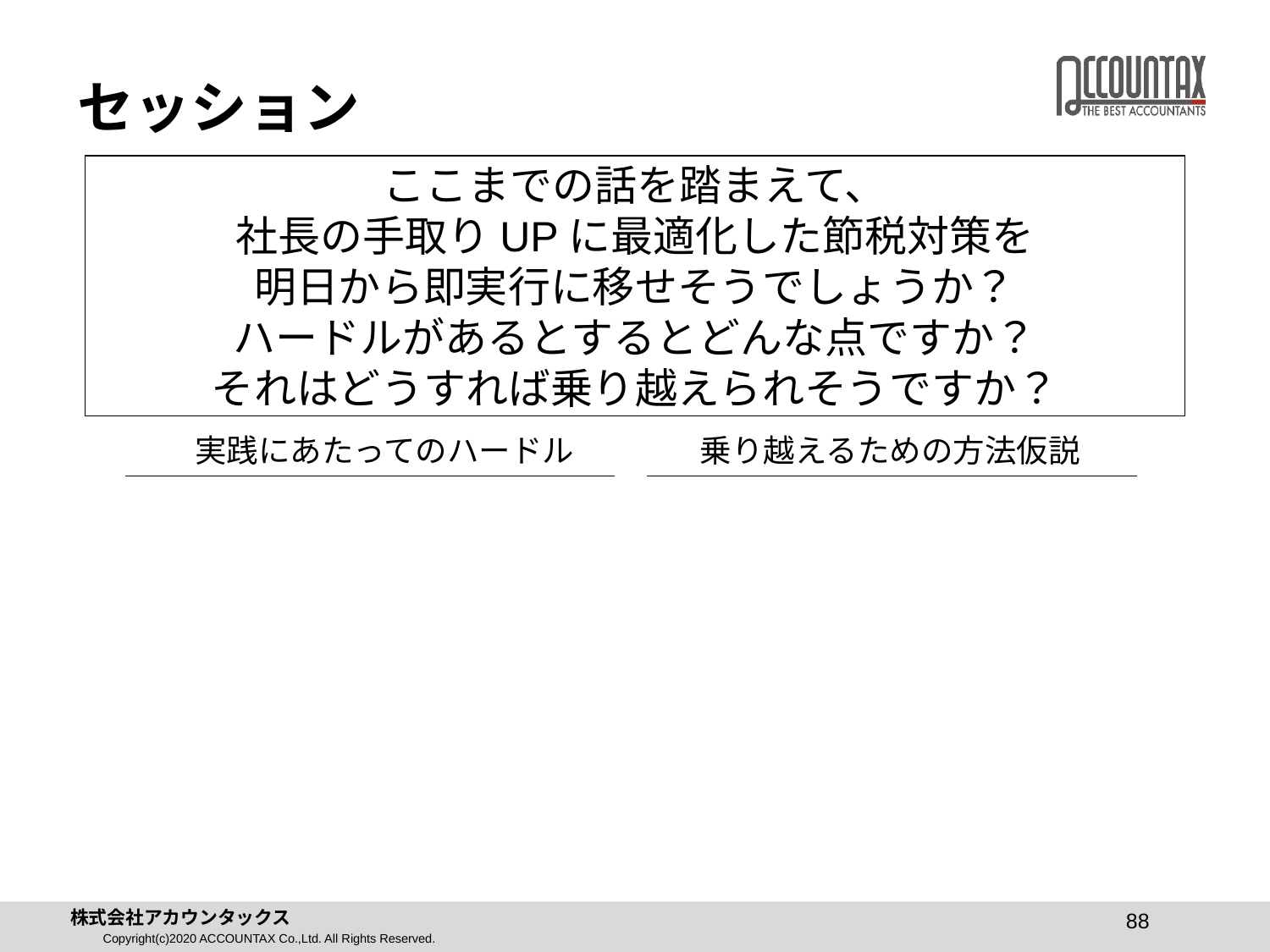

# セッション
ここまでの話を踏まえて、
社長の手取りUPに最適化した節税対策を
明日から即実行に移せそうでしょうか？
ハードルがあるとするとどんな点ですか？
それはどうすれば乗り越えられそうですか？
実践にあたってのハードル
乗り越えるための方法仮説
88